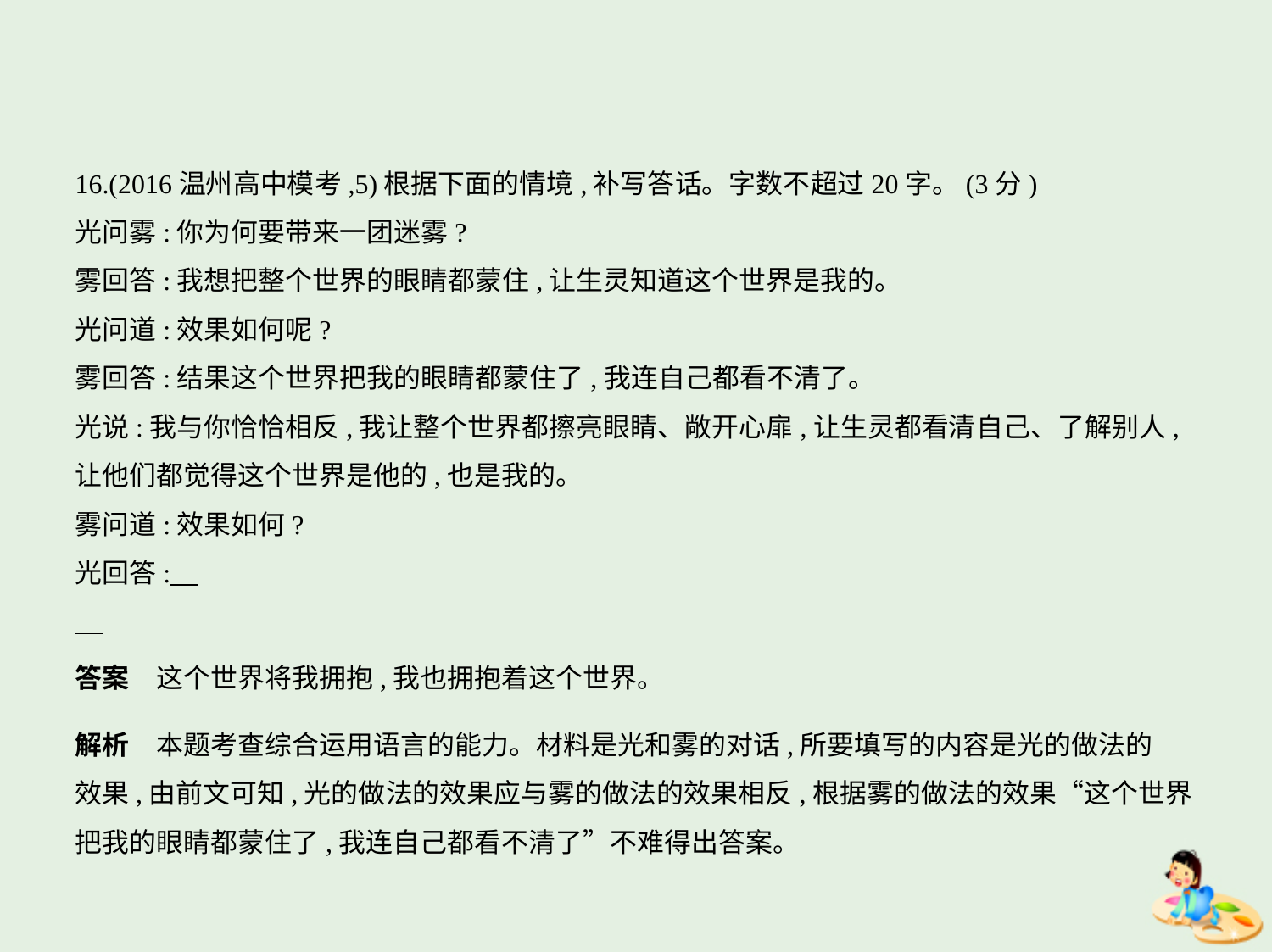

16.(2016温州高中模考,5)根据下面的情境,补写答话。字数不超过20字。(3分)
光问雾:你为何要带来一团迷雾?
雾回答:我想把整个世界的眼睛都蒙住,让生灵知道这个世界是我的。
光问道:效果如何呢?
雾回答:结果这个世界把我的眼睛都蒙住了,我连自己都看不清了。
光说:我与你恰恰相反,我让整个世界都擦亮眼睛、敞开心扉,让生灵都看清自己、了解别人,
让他们都觉得这个世界是他的,也是我的。
雾问道:效果如何?
光回答:

答案　这个世界将我拥抱,我也拥抱着这个世界。
解析　本题考查综合运用语言的能力。材料是光和雾的对话,所要填写的内容是光的做法的
效果,由前文可知,光的做法的效果应与雾的做法的效果相反,根据雾的做法的效果“这个世界
把我的眼睛都蒙住了,我连自己都看不清了”不难得出答案。